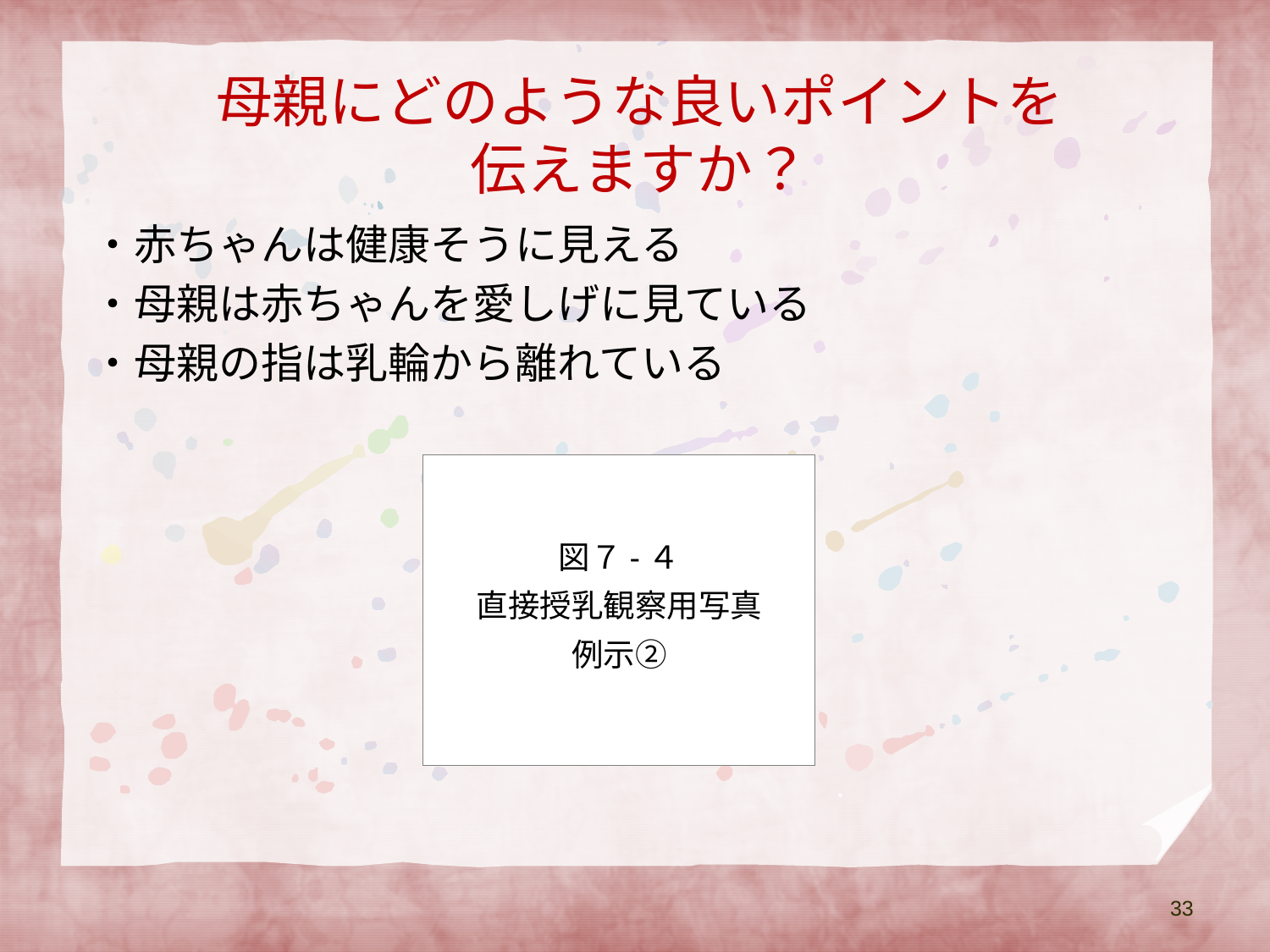

# 母親にどのような良いポイントを 伝えますか？
・赤ちゃんは健康そうに見える
・母親は赤ちゃんを愛しげに見ている
・母親の指は乳輪から離れている

図７-４
直接授乳観察用写真
例示②

33